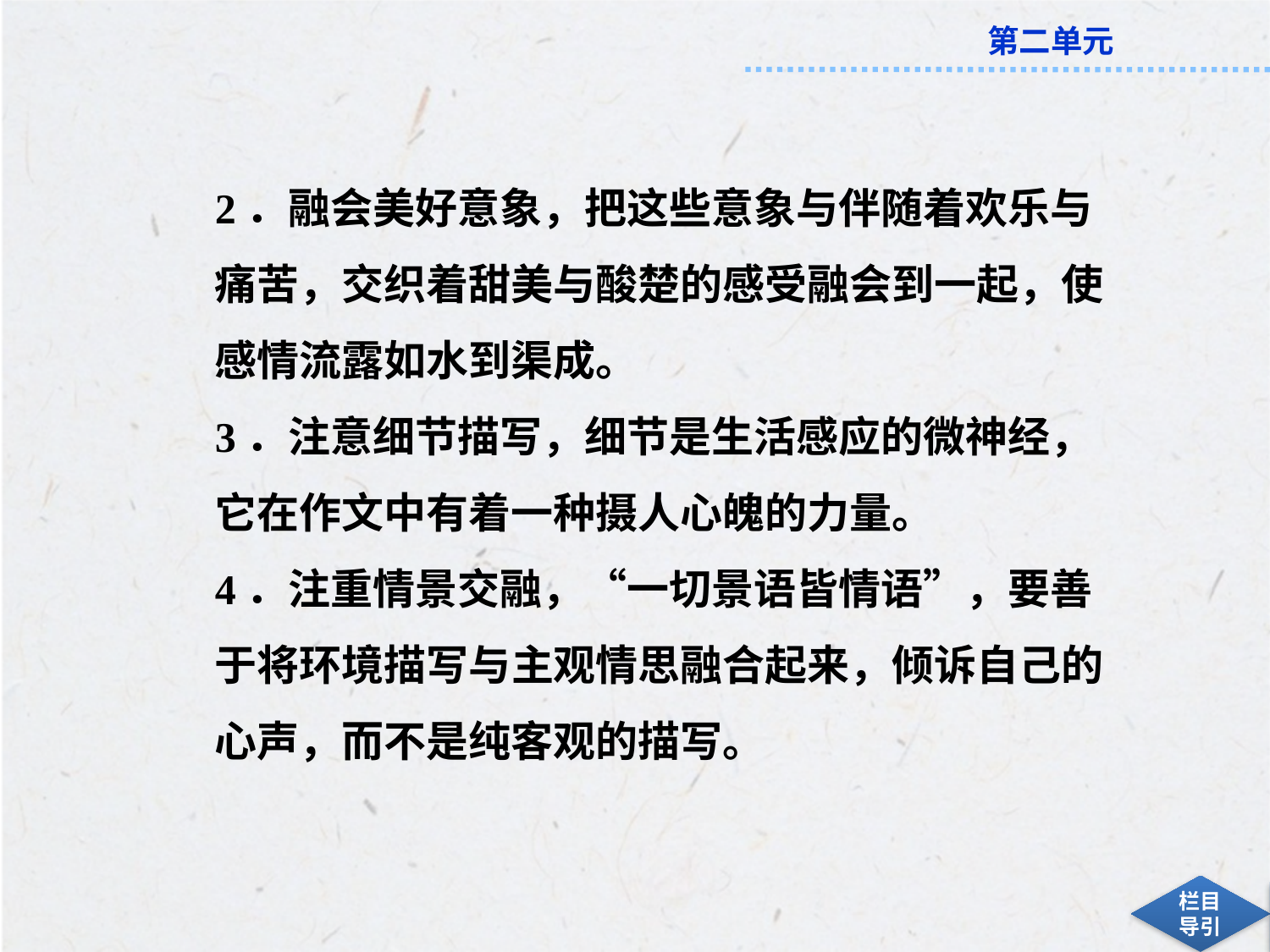

2．融会美好意象，把这些意象与伴随着欢乐与痛苦，交织着甜美与酸楚的感受融会到一起，使感情流露如水到渠成。
3．注意细节描写，细节是生活感应的微神经，它在作文中有着一种摄人心魄的力量。
4．注重情景交融，“一切景语皆情语”，要善于将环境描写与主观情思融合起来，倾诉自己的心声，而不是纯客观的描写。